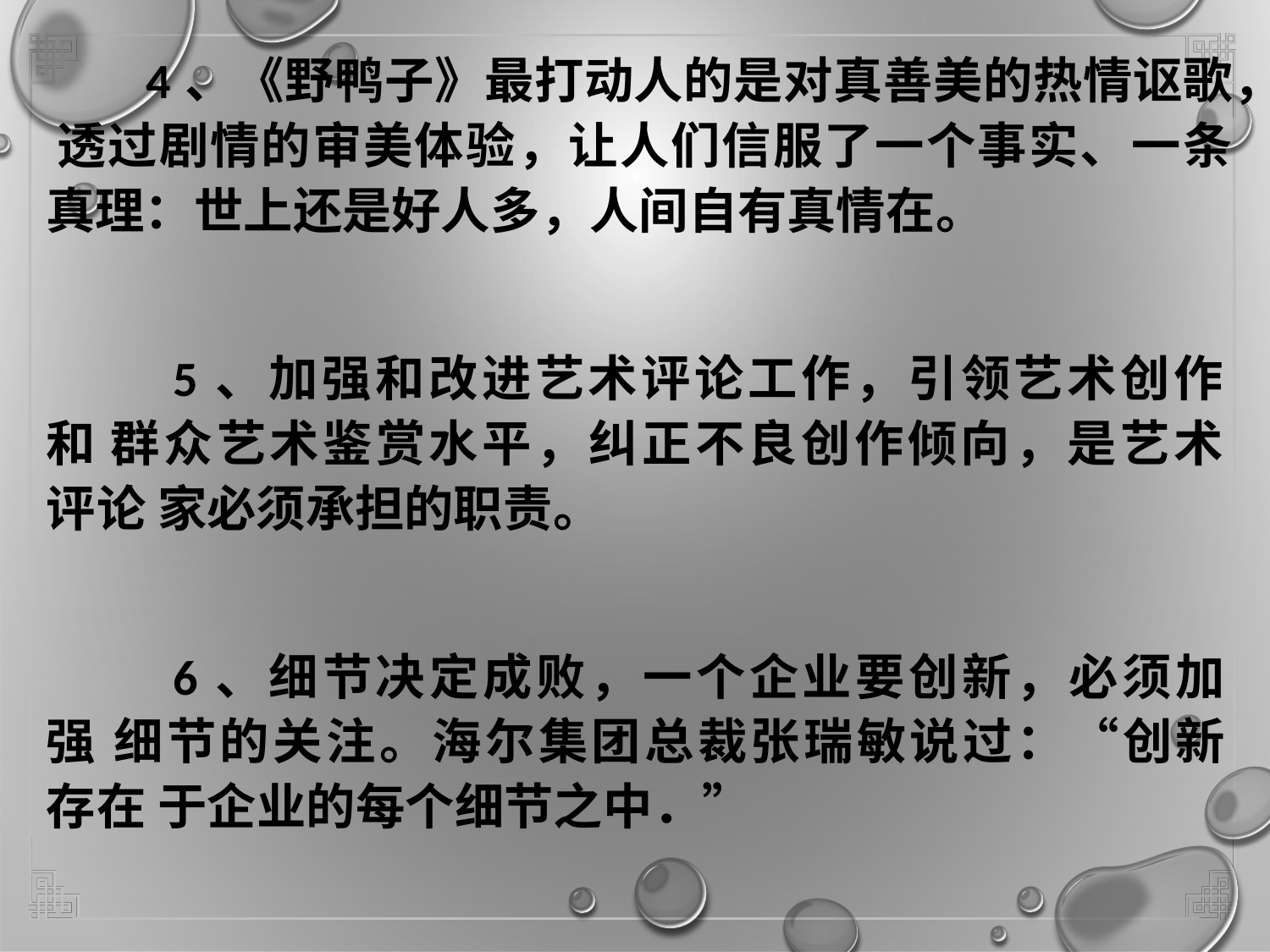

4、《野鸭子》最打动人的是对真善美的热情讴歌， 透过剧情的审美体验，让人们信服了一个事实、一条 真理：世上还是好人多，人间自有真情在。

5、加强和改进艺术评论工作，引领艺术创作和 群众艺术鉴赏水平，纠正不良创作倾向，是艺术评论 家必须承担的职责。

6、细节决定成败，一个企业要创新，必须加强 细节的关注。海尔集团总裁张瑞敏说过：“创新存在 于企业的每个细节之中．”